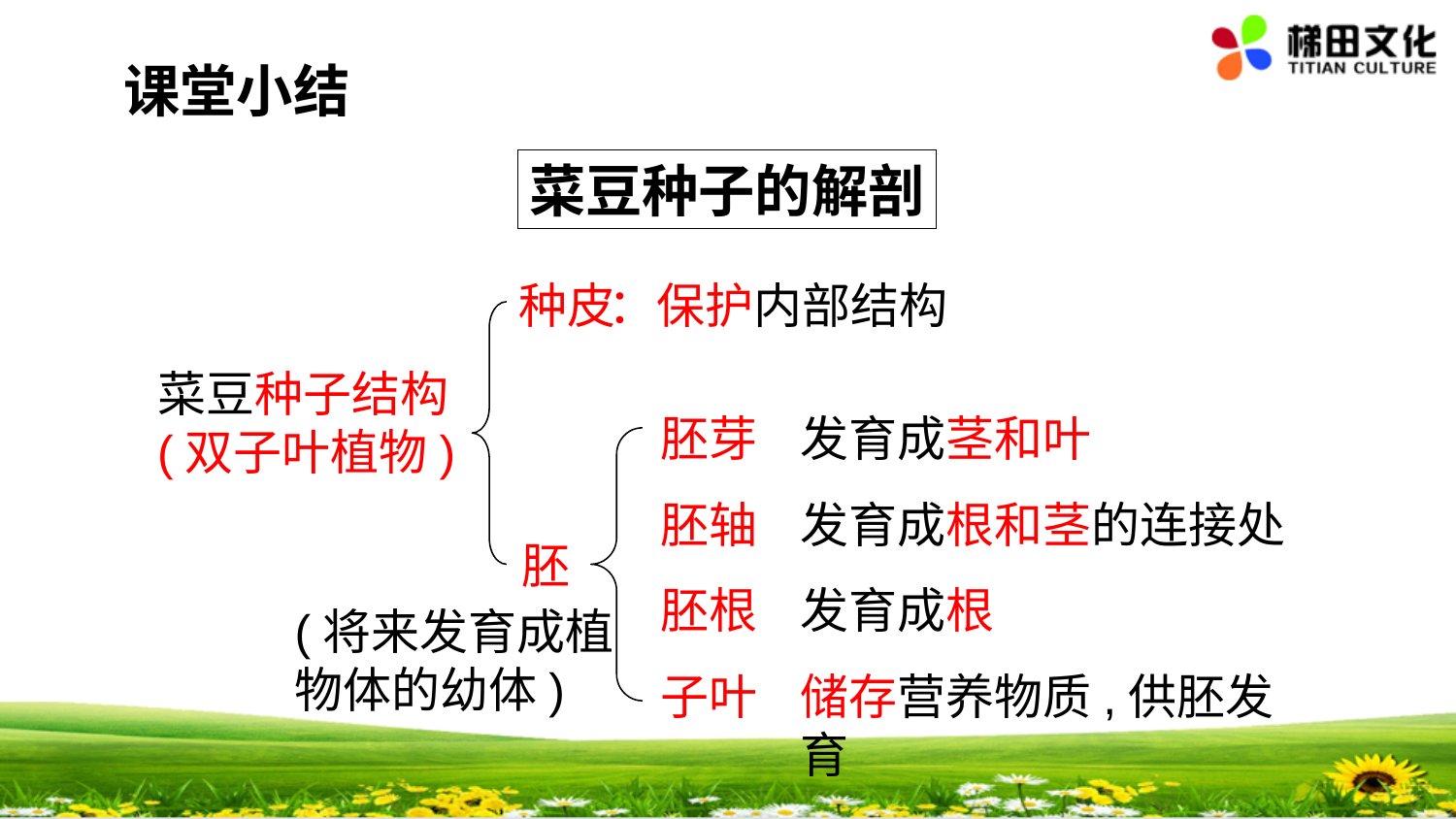

课堂小结
菜豆种子的解剖
：保护内部结构
种皮

菜豆种子结构 (双子叶植物)
发育成茎和叶
胚芽

发育成根和茎的连接处
胚轴
胚
发育成根
胚根
(将来发育成植物体的幼体)
储存营养物质,供胚发育
子叶